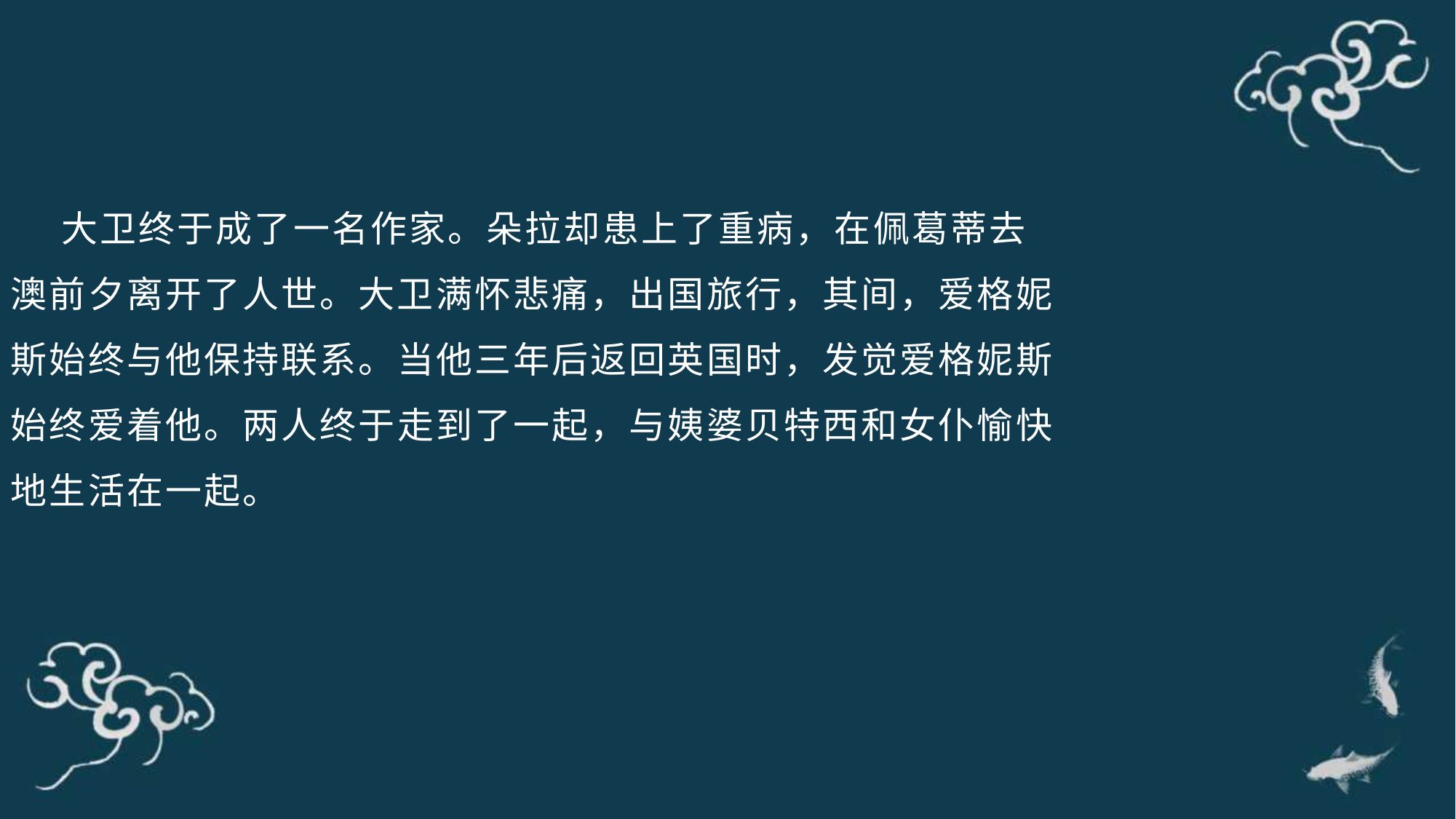

大卫终于成了一名作家。朵拉却患上了重病，在佩葛蒂去澳前夕离开了人世。大卫满怀悲痛，出国旅行，其间，爱格妮斯始终与他保持联系。当他三年后返回英国时，发觉爱格妮斯始终爱着他。两人终于走到了一起，与姨婆贝特西和女仆愉快地生活在一起。